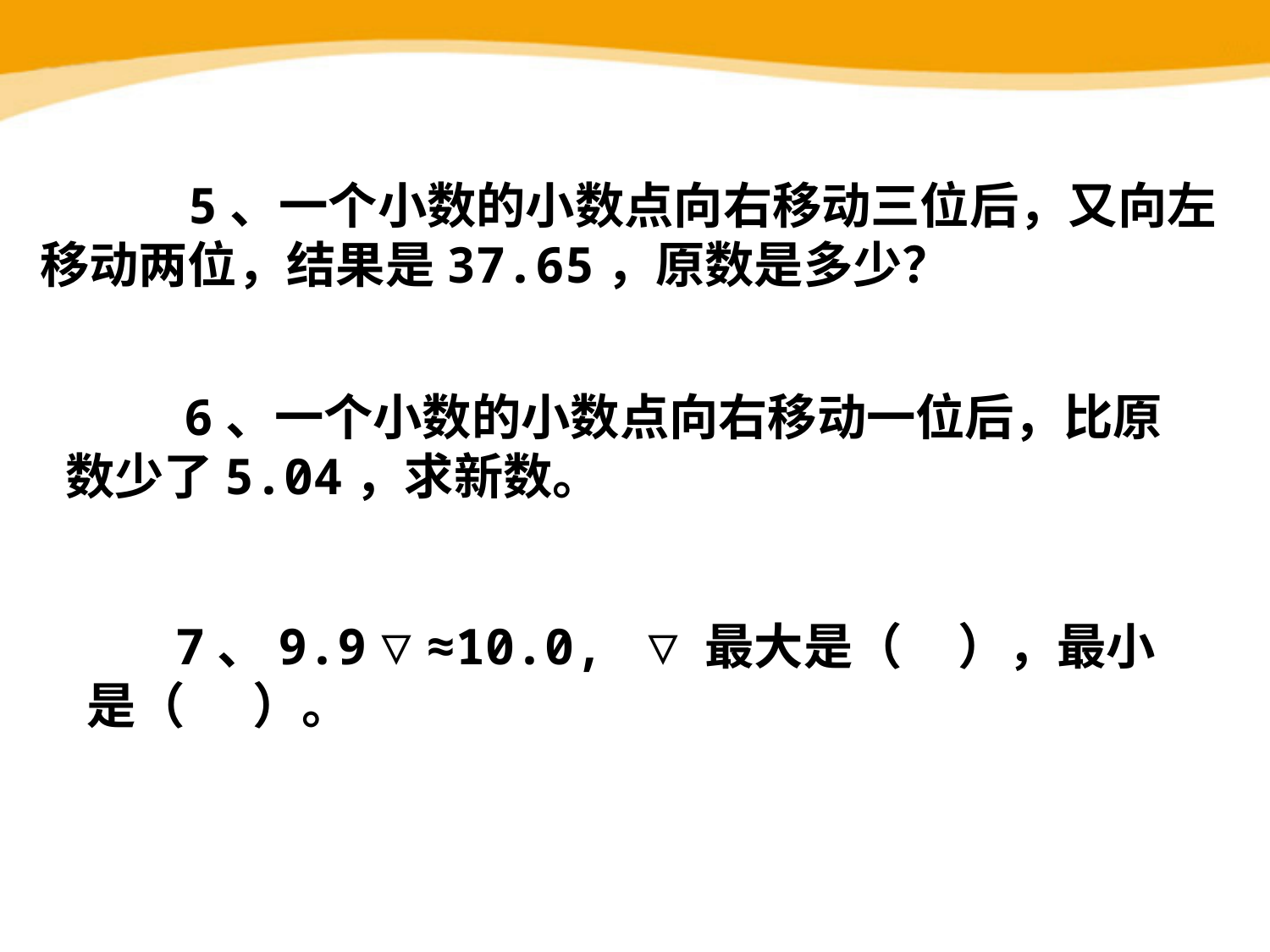

5、一个小数的小数点向右移动三位后，又向左移动两位，结果是37.65，原数是多少？
    6、一个小数的小数点向右移动一位后，比原数少了5.04，求新数。
   7、9.9▽≈10.0, ▽最大是（     ），最小是（      ）。